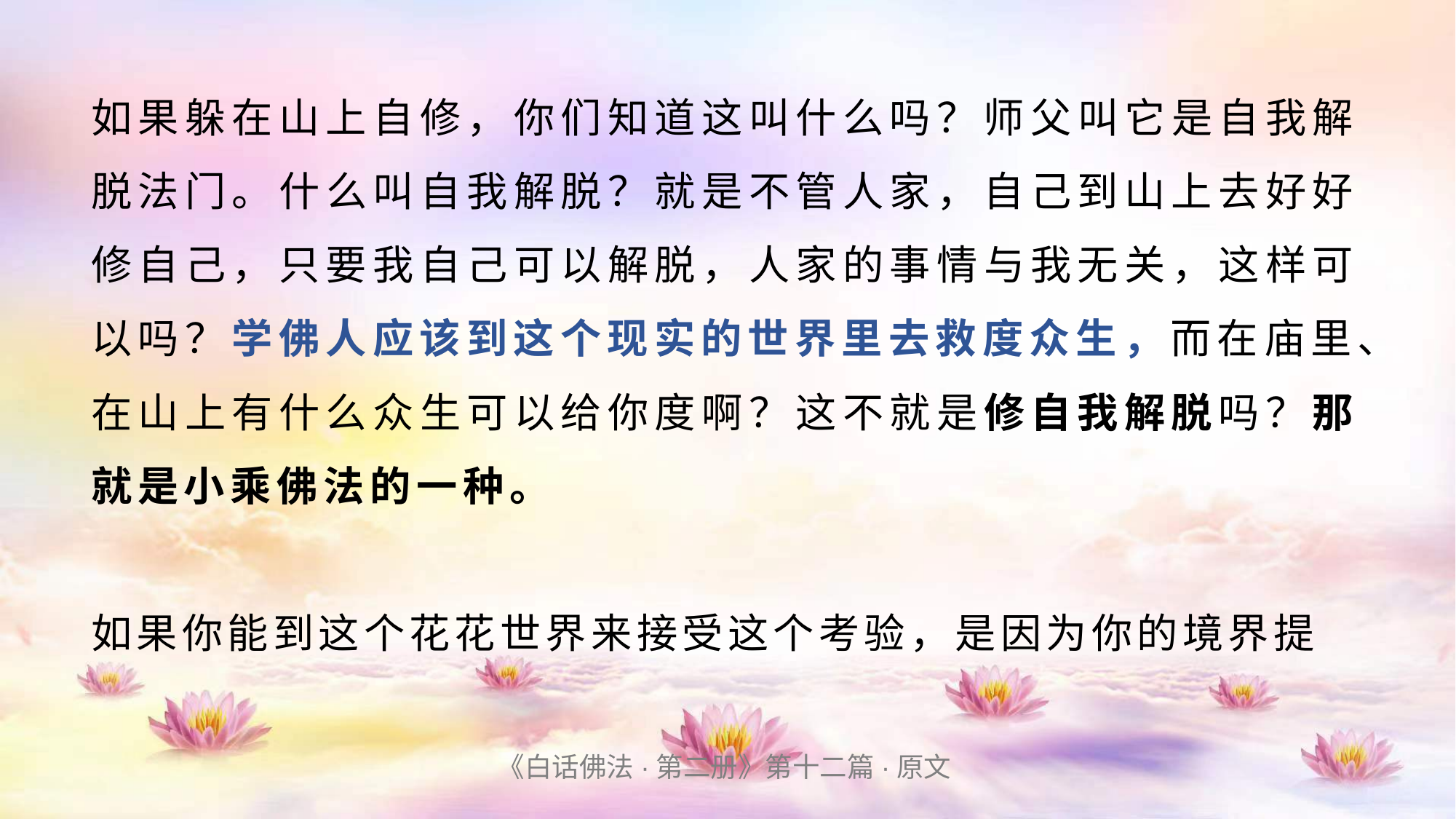

# 如果躲在山上自修，你们知道这叫什么吗？师父叫它是自我解脱法门。什么叫自我解脱？就是不管人家，自己到山上去好好修自己，只要我自己可以解脱，人家的事情与我无关，这样可以吗？学佛人应该到这个现实的世界里去救度众生，而在庙里、在山上有什么众生可以给你度啊？这不就是修自我解脱吗？那就是小乘佛法的一种。 如果你能到这个花花世界来接受这个考验，是因为你的境界提
《白话佛法·第二册》第十二篇·原文